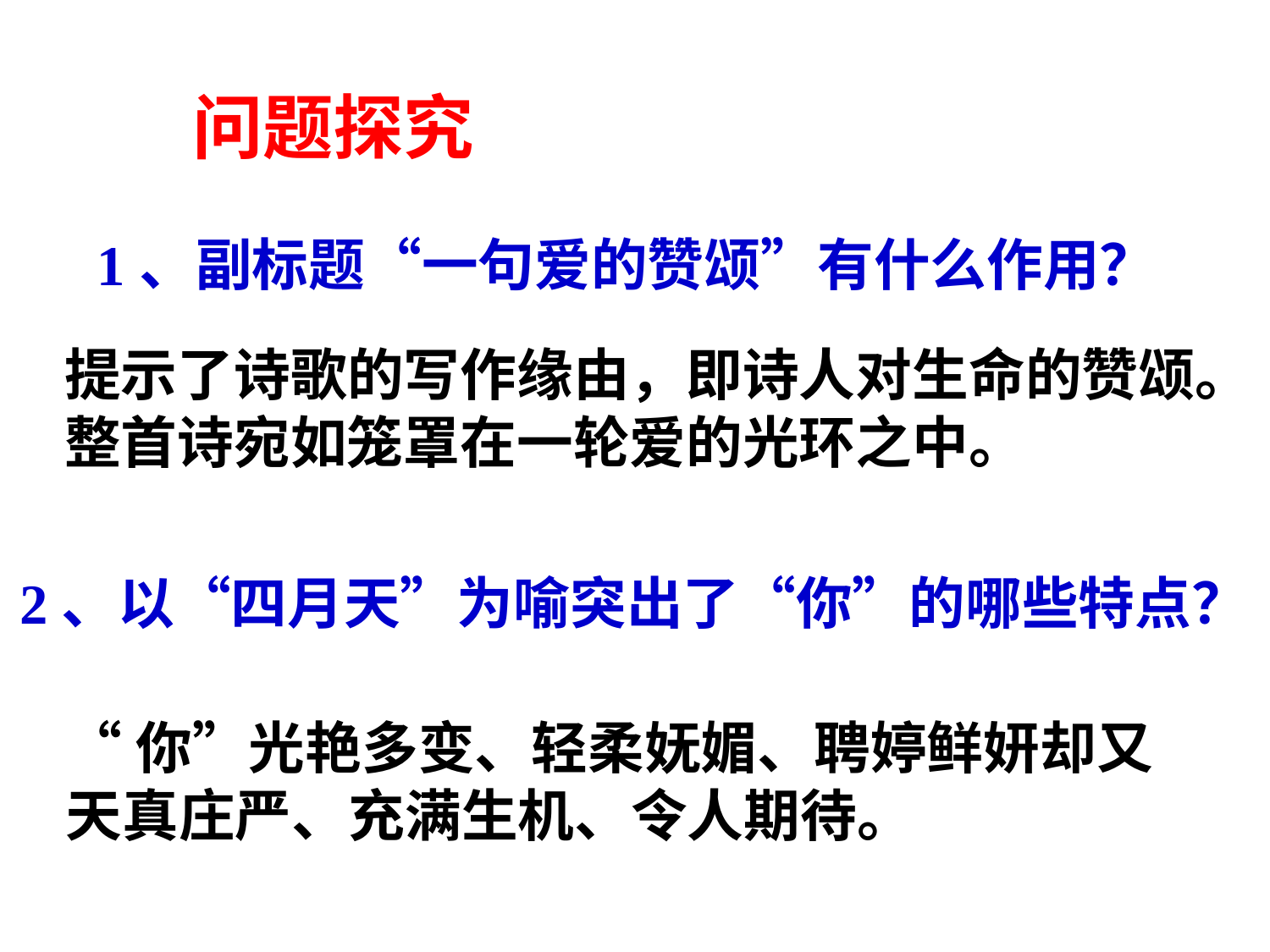

问题探究
1、副标题“一句爱的赞颂”有什么作用？
提示了诗歌的写作缘由，即诗人对生命的赞颂。
整首诗宛如笼罩在一轮爱的光环之中。
2、以“四月天”为喻突出了“你”的哪些特点？
“你”光艳多变、轻柔妩媚、聘婷鲜妍却又
天真庄严、充满生机、令人期待。